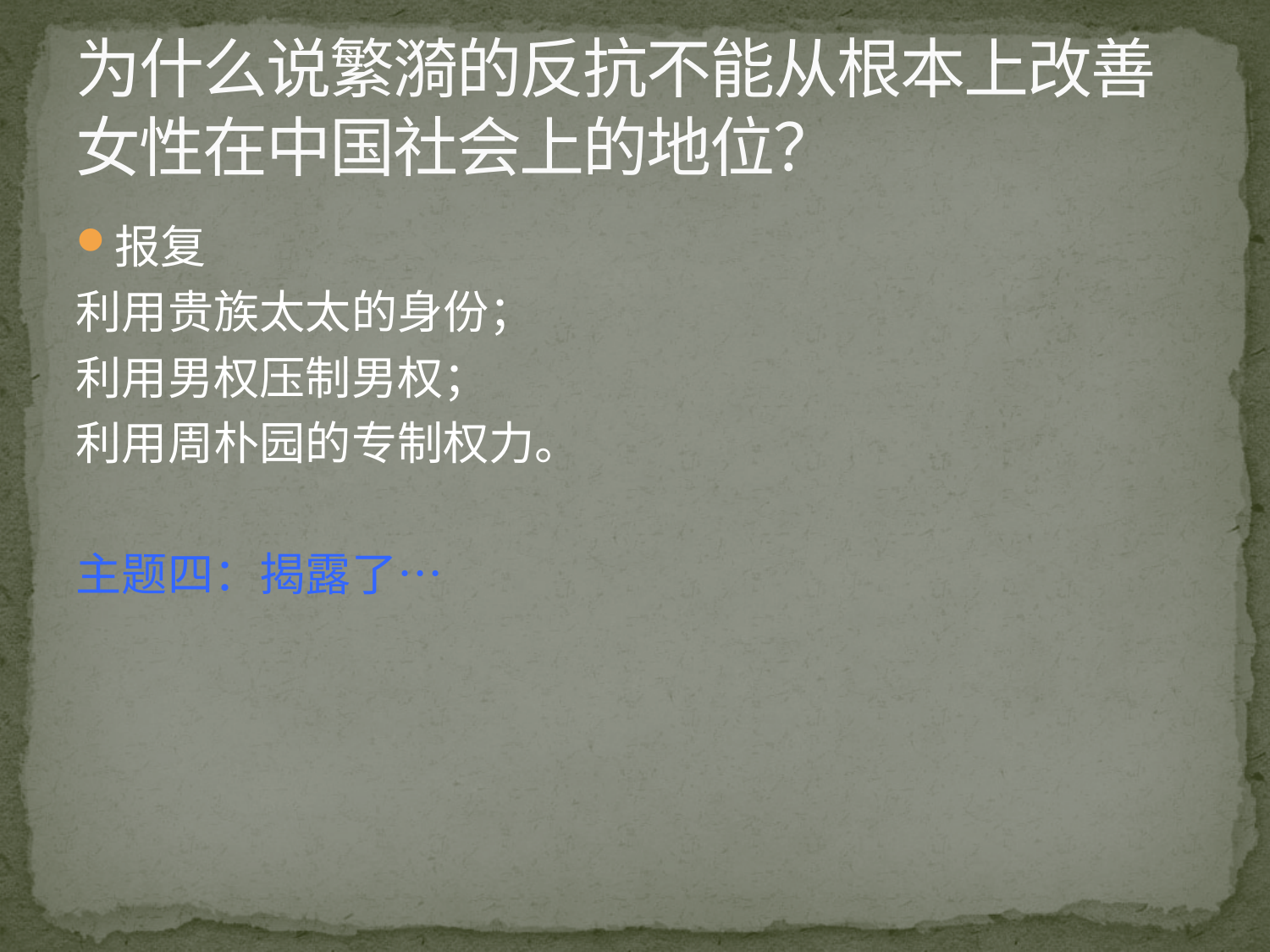

# 为什么说繁漪的反抗不能从根本上改善女性在中国社会上的地位？
报复
利用贵族太太的身份；
利用男权压制男权；
利用周朴园的专制权力。

主题四：揭露了…